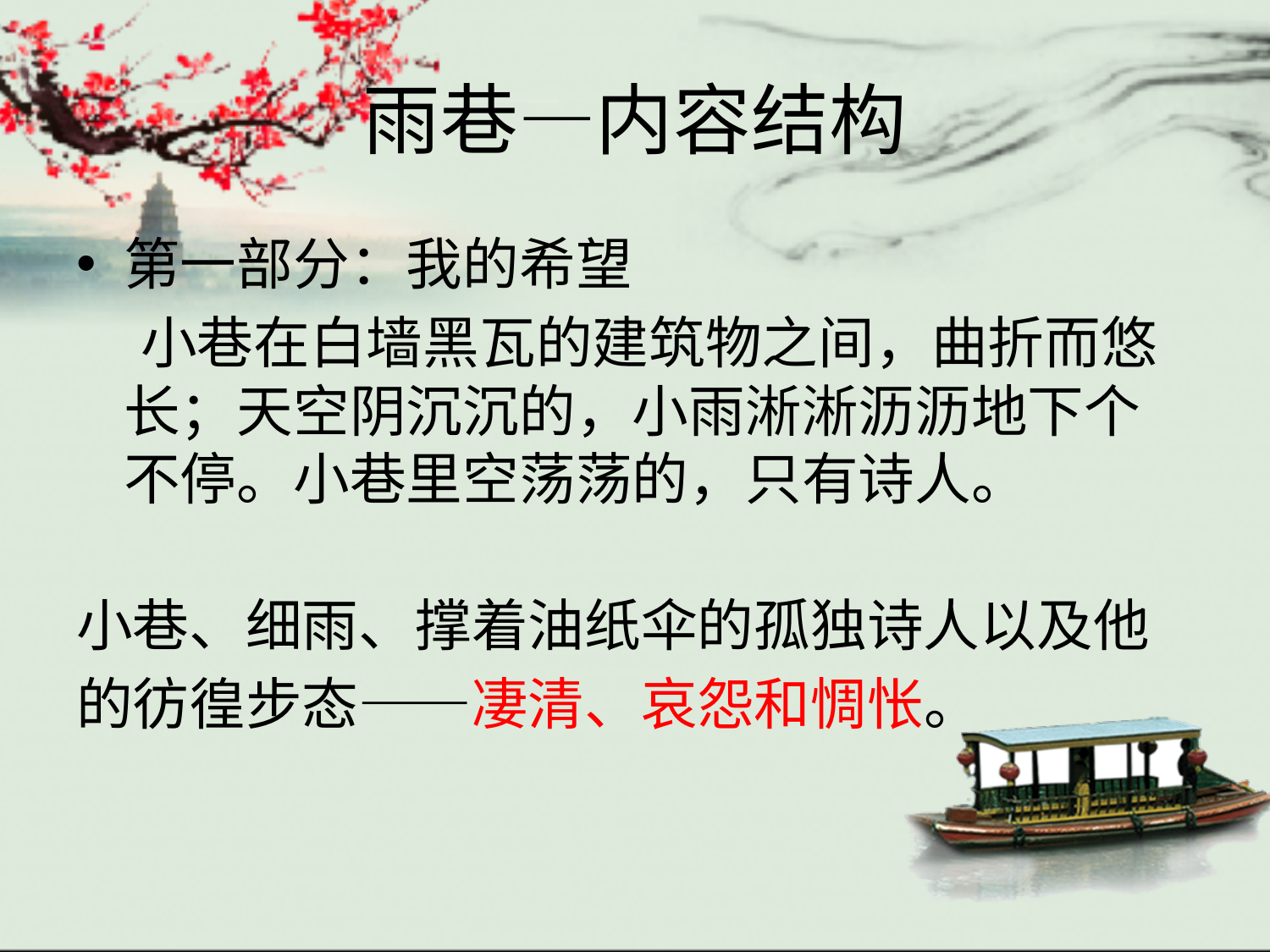

# 雨巷—内容结构
第一部分：我的希望
    小巷在白墙黑瓦的建筑物之间，曲折而悠长；天空阴沉沉的，小雨淅淅沥沥地下个不停。小巷里空荡荡的，只有诗人。
小巷、细雨、撑着油纸伞的孤独诗人以及他
的彷徨步态——凄清、哀怨和惆怅。